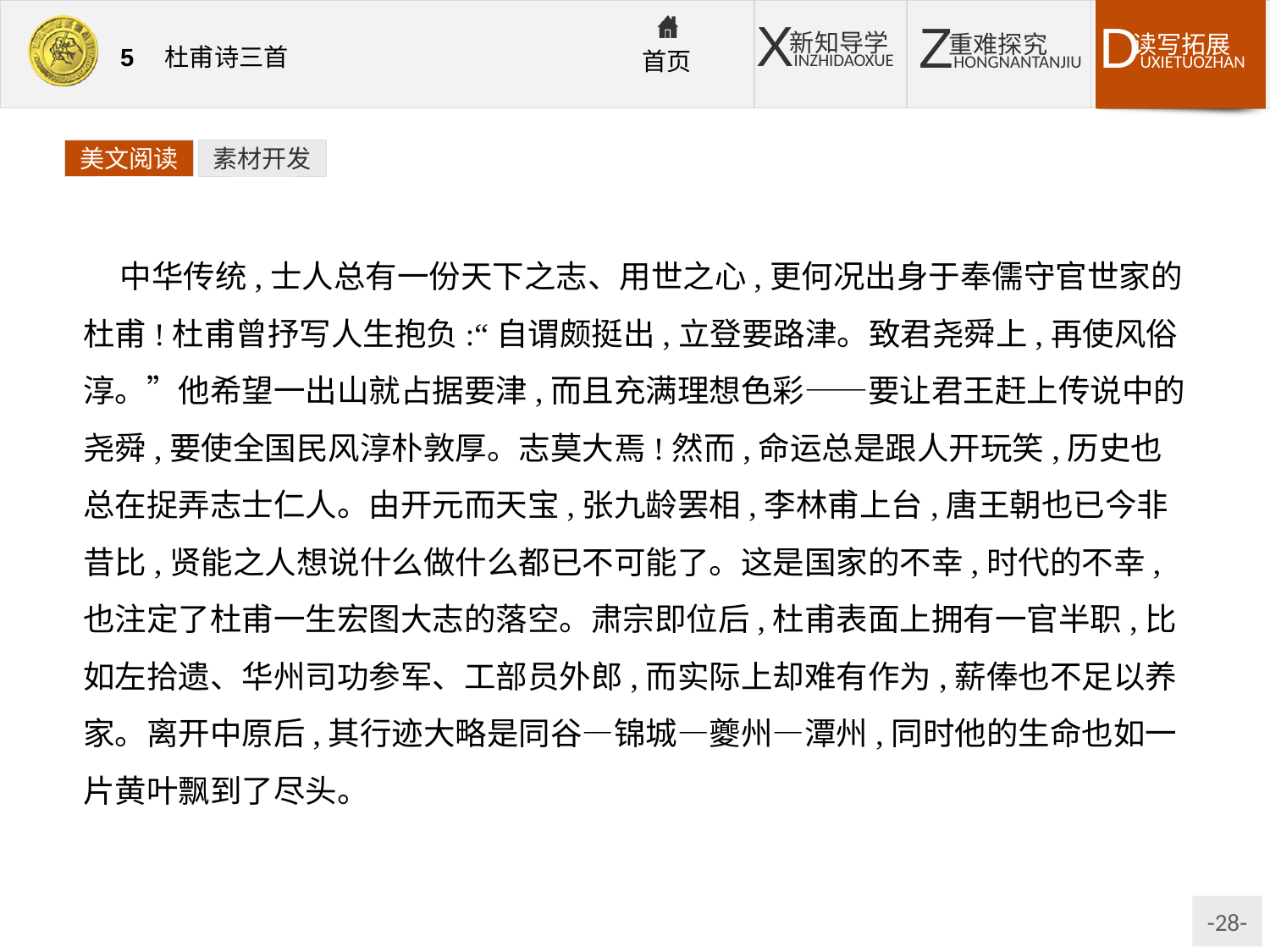

美文阅读
素材开发
中华传统,士人总有一份天下之志、用世之心,更何况出身于奉儒守官世家的杜甫!杜甫曾抒写人生抱负:“自谓颇挺出,立登要路津。致君尧舜上,再使风俗淳。”他希望一出山就占据要津,而且充满理想色彩——要让君王赶上传说中的尧舜,要使全国民风淳朴敦厚。志莫大焉!然而,命运总是跟人开玩笑,历史也总在捉弄志士仁人。由开元而天宝,张九龄罢相,李林甫上台,唐王朝也已今非昔比,贤能之人想说什么做什么都已不可能了。这是国家的不幸,时代的不幸,也注定了杜甫一生宏图大志的落空。肃宗即位后,杜甫表面上拥有一官半职,比如左拾遗、华州司功参军、工部员外郎,而实际上却难有作为,薪俸也不足以养家。离开中原后,其行迹大略是同谷—锦城—夔州—潭州,同时他的生命也如一片黄叶飘到了尽头。